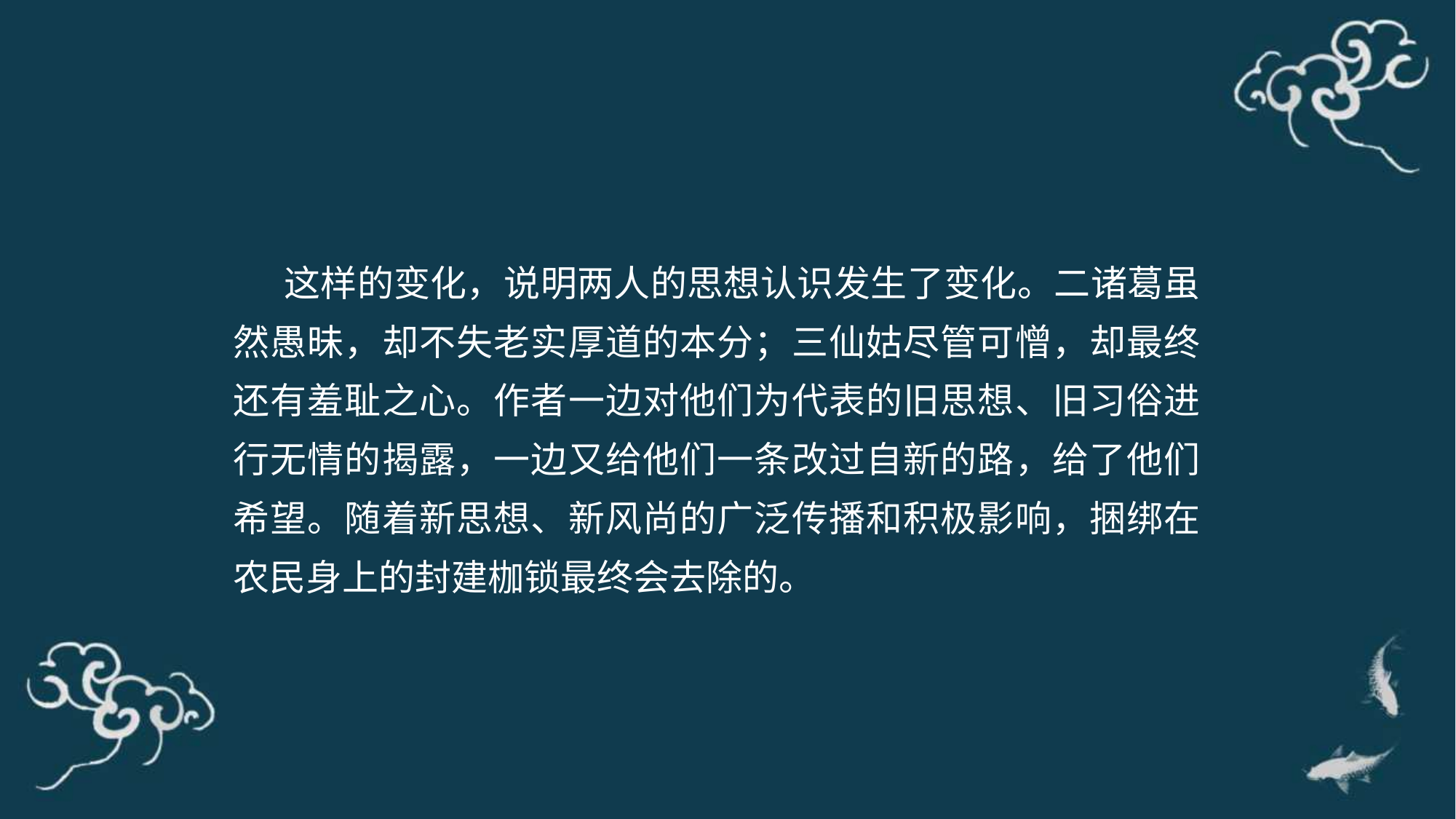

这样的变化，说明两人的思想认识发生了变化。二诸葛虽然愚昧，却不失老实厚道的本分；三仙姑尽管可憎，却最终还有羞耻之心。作者一边对他们为代表的旧思想、旧习俗进行无情的揭露，一边又给他们一条改过自新的路，给了他们希望。随着新思想、新风尚的广泛传播和积极影响，捆绑在农民身上的封建枷锁最终会去除的。